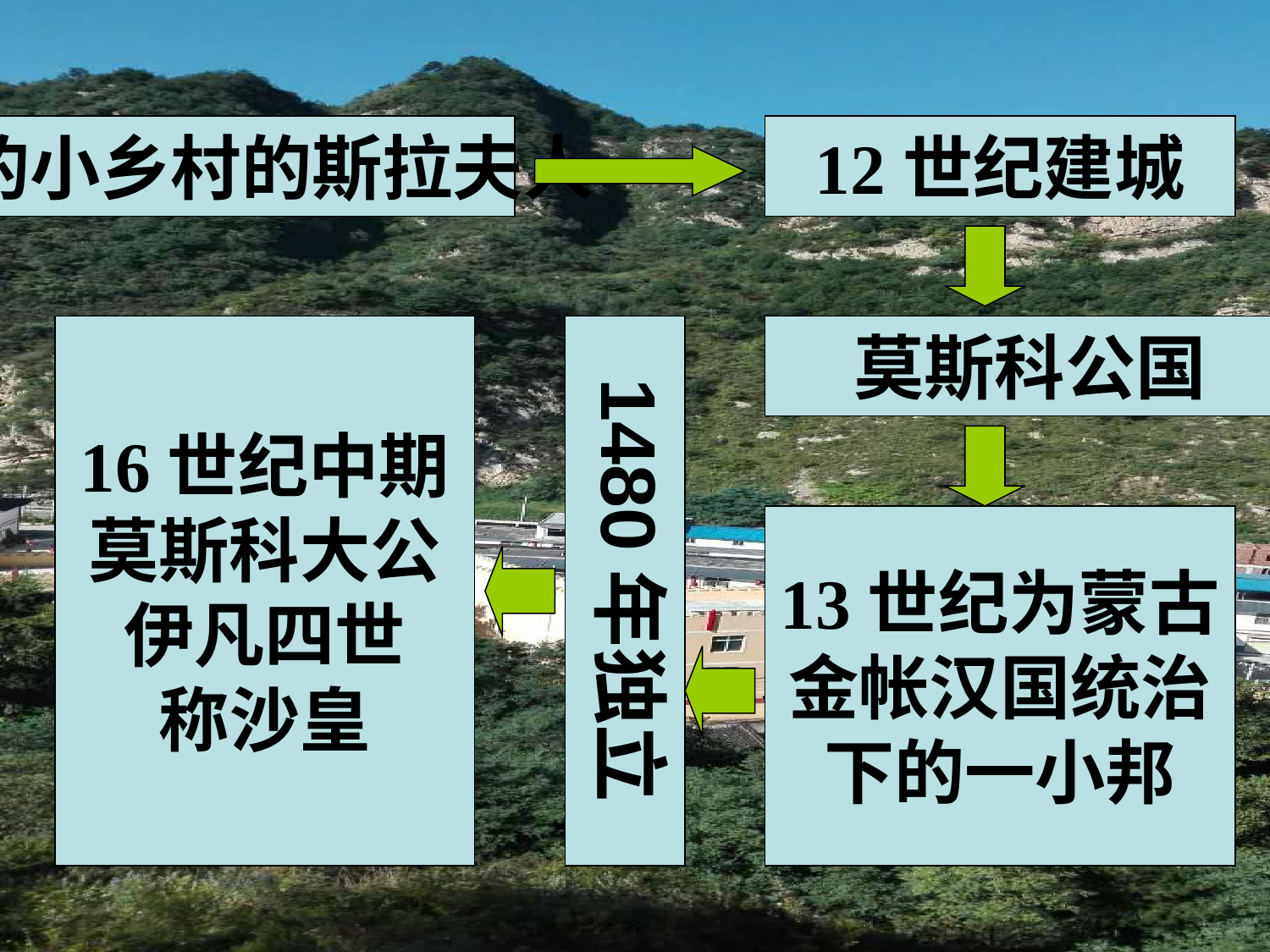

12世纪建城
偏僻的小乡村的斯拉夫人

16世纪中期
莫斯科大公
伊凡四世
称沙皇
1480年独立
莫斯科公国

13世纪为蒙古
金帐汉国统治
下的一小邦